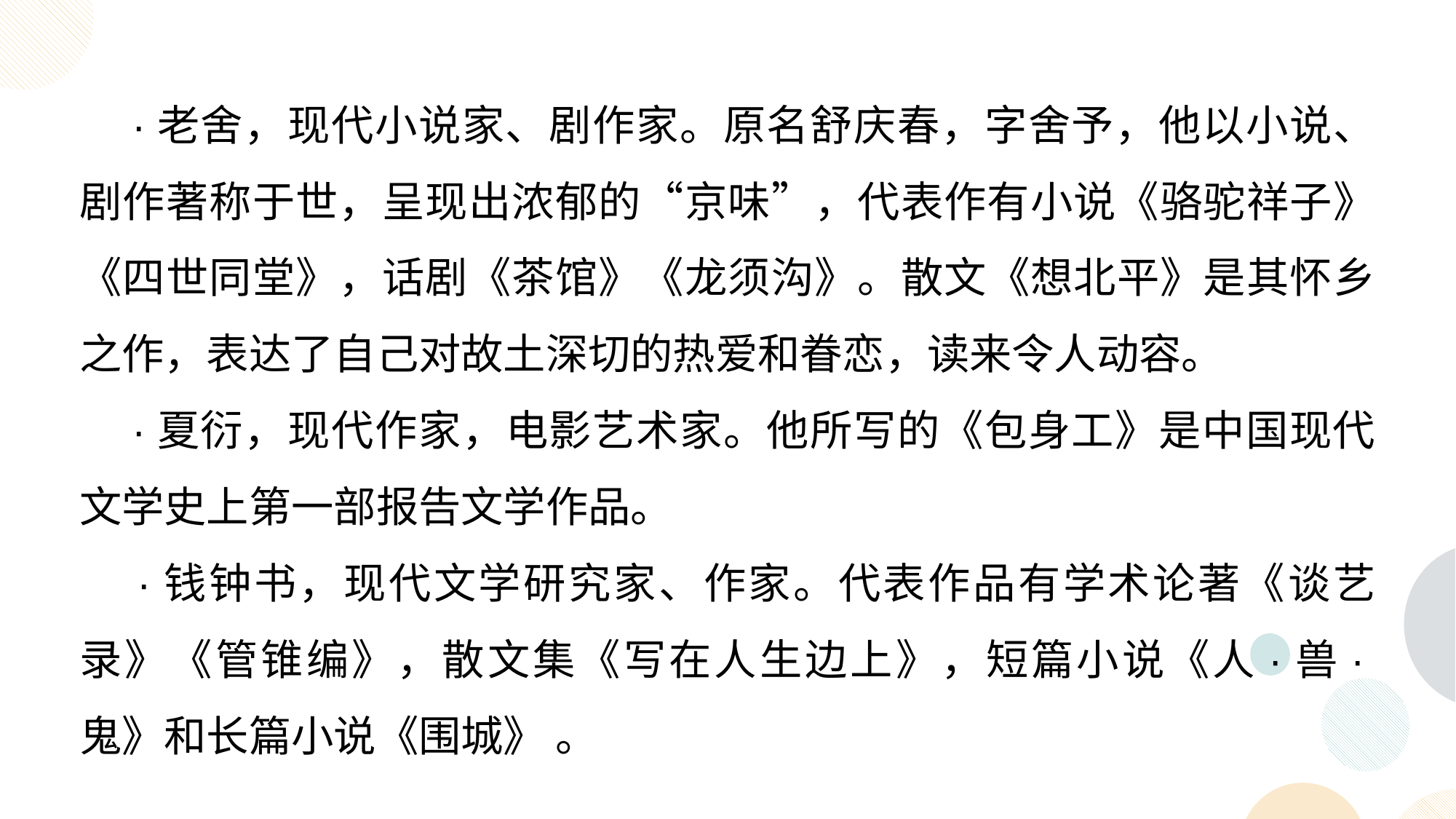

·老舍，现代小说家、剧作家。原名舒庆春，字舍予，他以小说、剧作著称于世，呈现出浓郁的“京味”，代表作有小说《骆驼祥子》《四世同堂》，话剧《茶馆》《龙须沟》。散文《想北平》是其怀乡之作，表达了自己对故土深切的热爱和眷恋，读来令人动容。
    ·夏衍，现代作家，电影艺术家。他所写的《包身工》是中国现代文学史上第一部报告文学作品。
    ·钱钟书，现代文学研究家、作家。代表作品有学术论著《谈艺录》《管锥编》，散文集《写在人生边上》，短篇小说《人·兽·鬼》和长篇小说《围城》 。